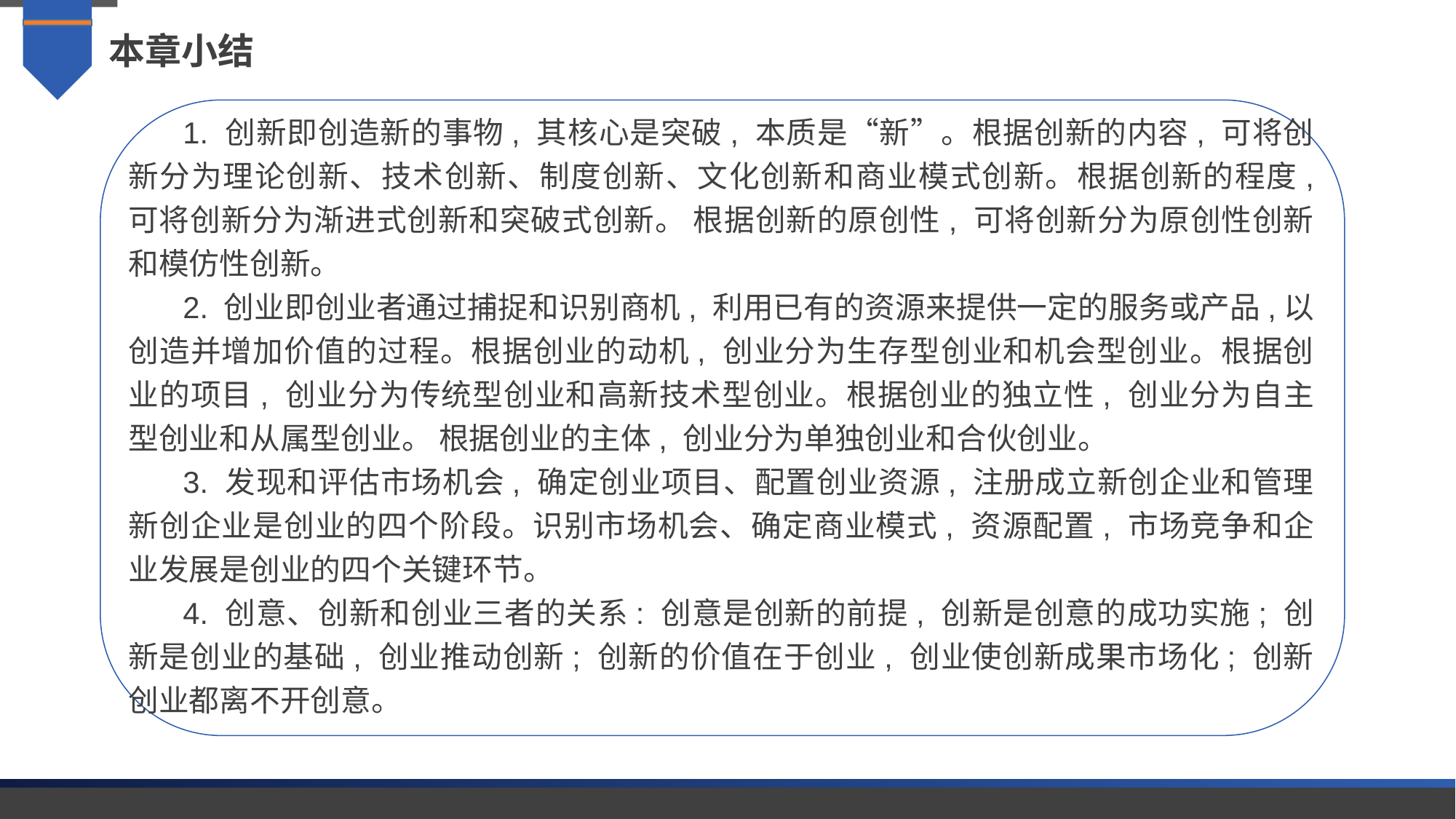

本章小结

1. 创新即创造新的事物, 其核心是突破, 本质是“新”。根据创新的内容, 可将创新分为理论创新、技术创新、制度创新、文化创新和商业模式创新。根据创新的程度, 可将创新分为渐进式创新和突破式创新。 根据创新的原创性, 可将创新分为原创性创新和模仿性创新。
2. 创业即创业者通过捕捉和识别商机, 利用已有的资源来提供一定的服务或产品,以创造并增加价值的过程。根据创业的动机, 创业分为生存型创业和机会型创业。根据创业的项目, 创业分为传统型创业和高新技术型创业。根据创业的独立性, 创业分为自主型创业和从属型创业。 根据创业的主体, 创业分为单独创业和合伙创业。
3. 发现和评估市场机会, 确定创业项目、配置创业资源, 注册成立新创企业和管理新创企业是创业的四个阶段。识别市场机会、确定商业模式, 资源配置, 市场竞争和企业发展是创业的四个关键环节。
4. 创意、创新和创业三者的关系: 创意是创新的前提, 创新是创意的成功实施; 创新是创业的基础, 创业推动创新; 创新的价值在于创业, 创业使创新成果市场化; 创新创业都离不开创意。